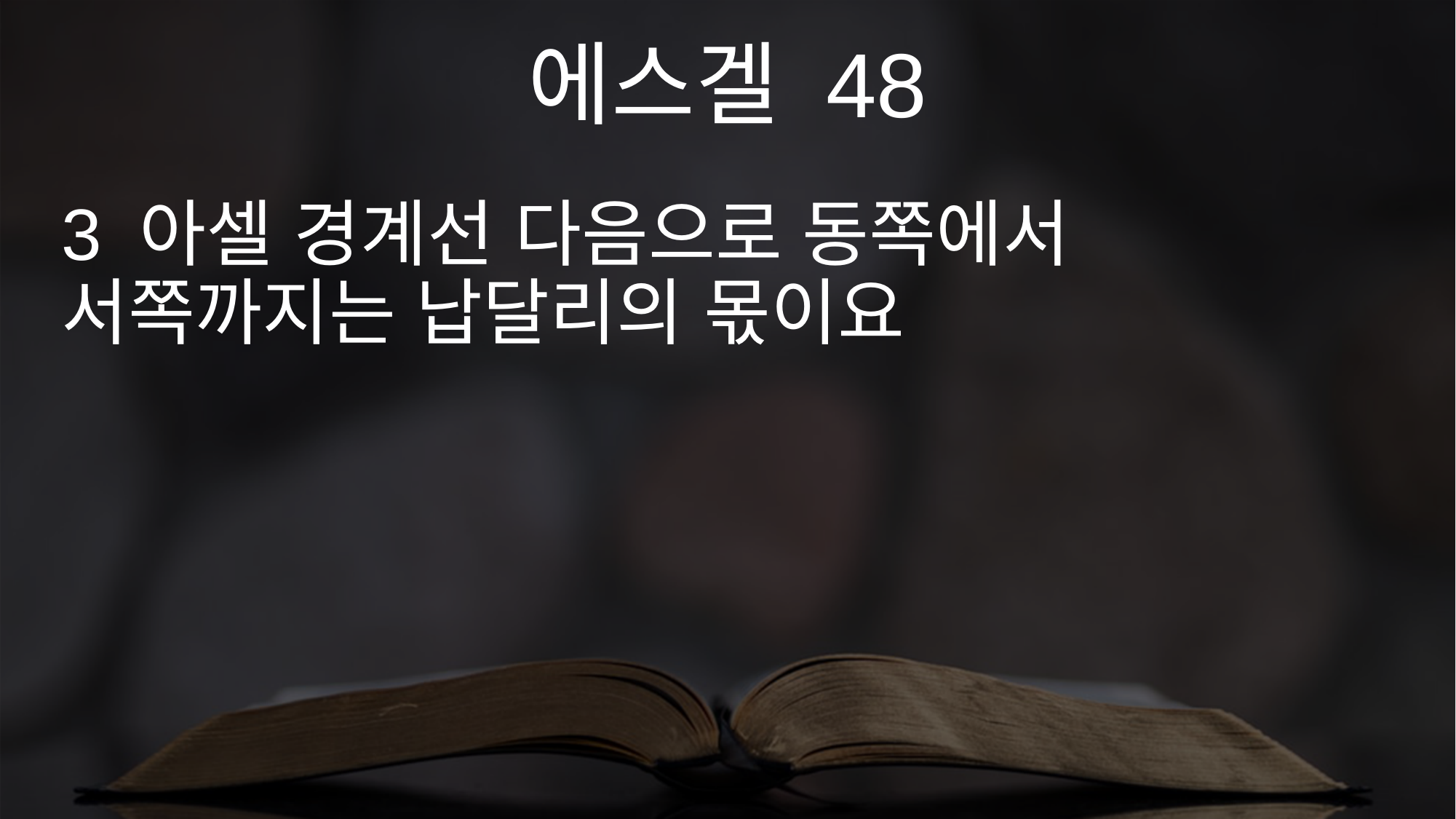

에스겔 48
3 아셀 경계선 다음으로 동쪽에서 서쪽까지는 납달리의 몫이요